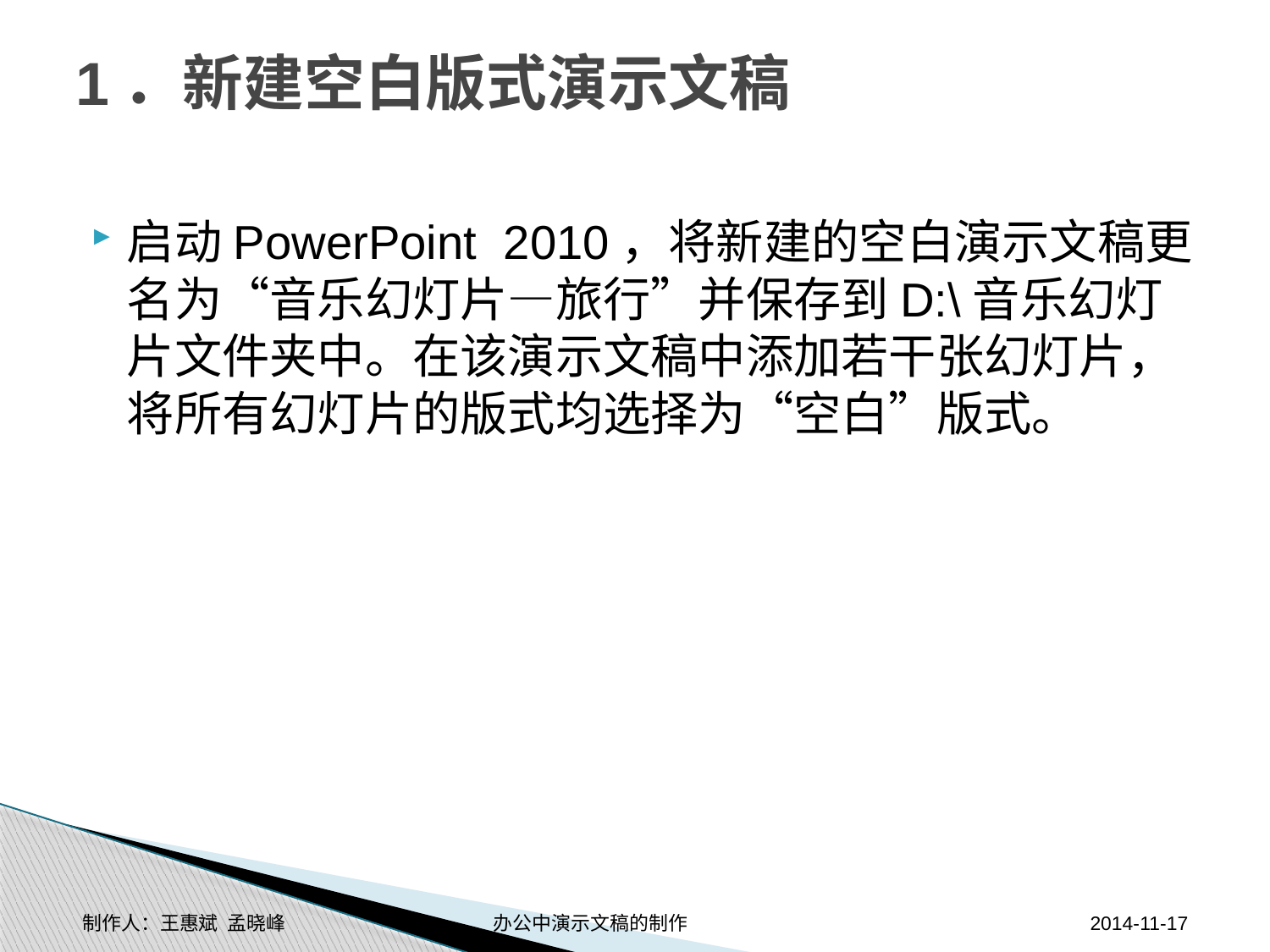

# 1．新建空白版式演示文稿
启动PowerPoint  2010，将新建的空白演示文稿更名为“音乐幻灯片—旅行”并保存到D:\音乐幻灯片文件夹中。在该演示文稿中添加若干张幻灯片，将所有幻灯片的版式均选择为“空白”版式。

制作人：王惠斌  孟晓峰                                               办公中演示文稿的制作
2014-11-17